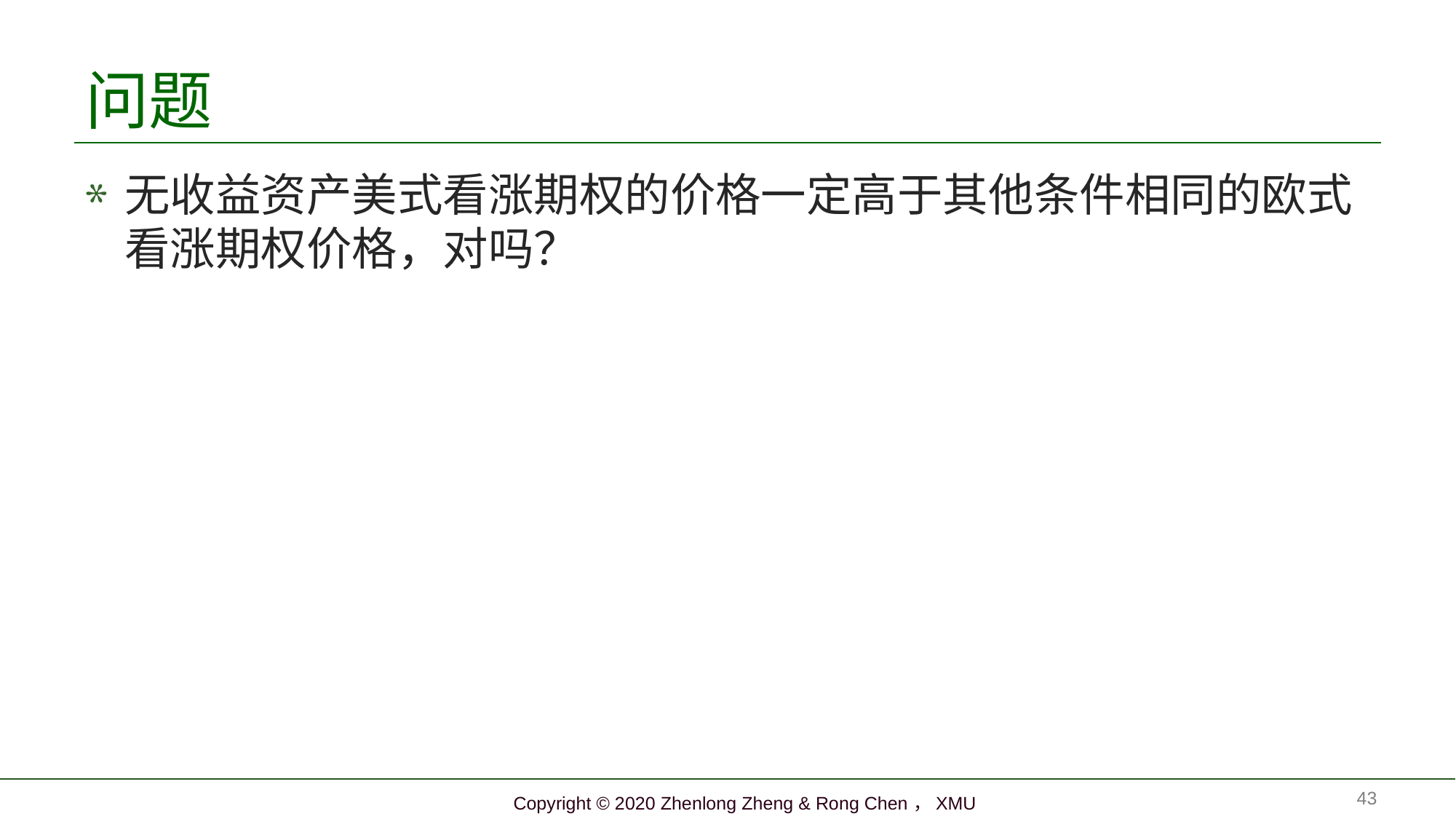

# 问题
无收益资产美式看涨期权的价格一定高于其他条件相同的欧式看涨期权价格，对吗？

43